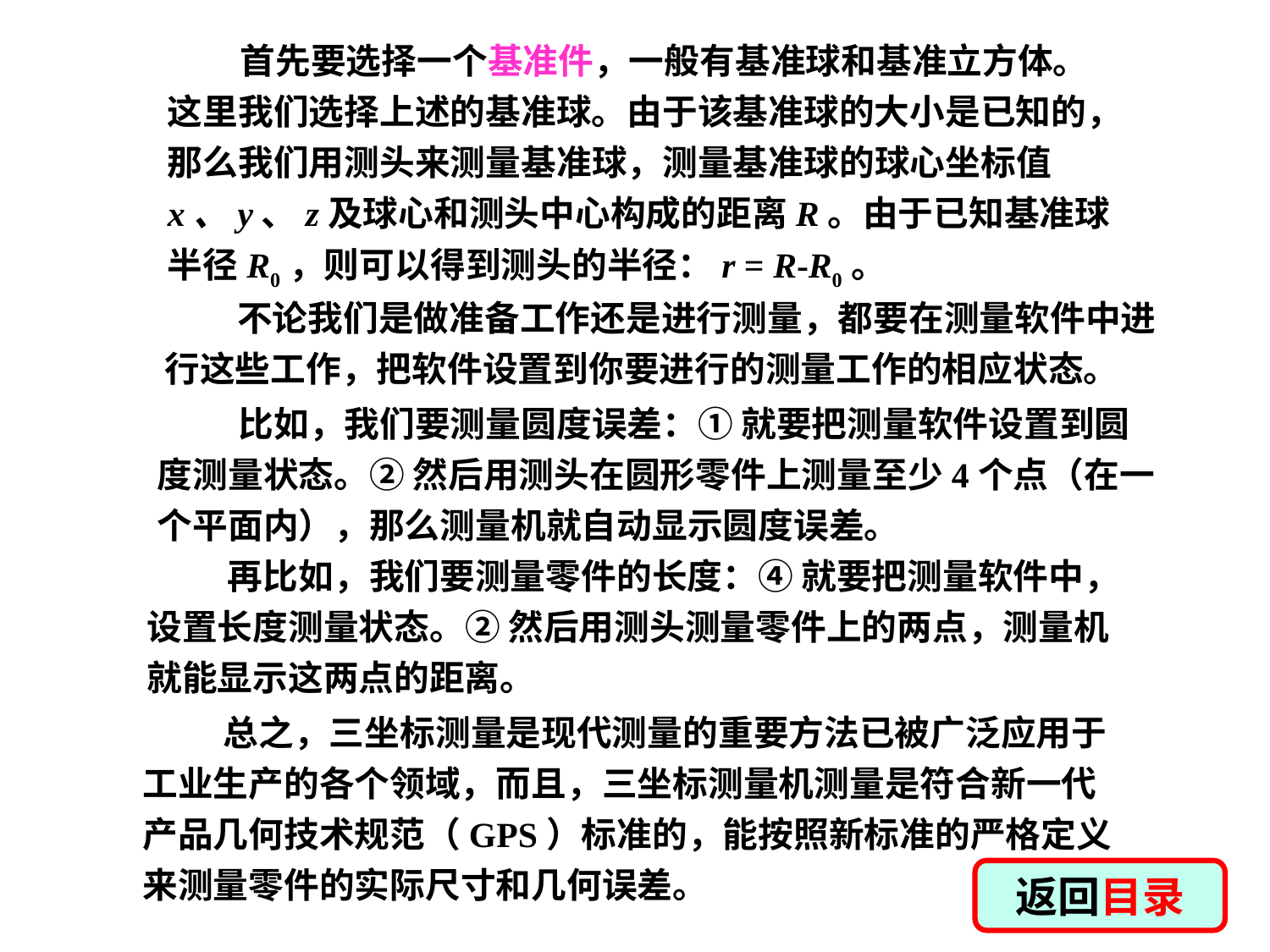

32
        首先要选择一个基准件，一般有基准球和基准立方体。这里我们选择上述的基准球。由于该基准球的大小是已知的，那么我们用测头来测量基准球，测量基准球的球心坐标值 x、y、z及球心和测头中心构成的距离R。由于已知基准球半径R0，则可以得到测头的半径：r = R-R0。
        不论我们是做准备工作还是进行测量，都要在测量软件中进行这些工作，把软件设置到你要进行的测量工作的相应状态。
         比如，我们要测量圆度误差：① 就要把测量软件设置到圆度测量状态。② 然后用测头在圆形零件上测量至少4个点（在一个平面内），那么测量机就自动显示圆度误差。
         再比如，我们要测量零件的长度：④ 就要把测量软件中，设置长度测量状态。② 然后用测头测量零件上的两点，测量机就能显示这两点的距离。
         总之，三坐标测量是现代测量的重要方法已被广泛应用于工业生产的各个领域，而且，三坐标测量机测量是符合新一代产品几何技术规范（GPS）标准的，能按照新标准的严格定义来测量零件的实际尺寸和几何误差。
返回目录